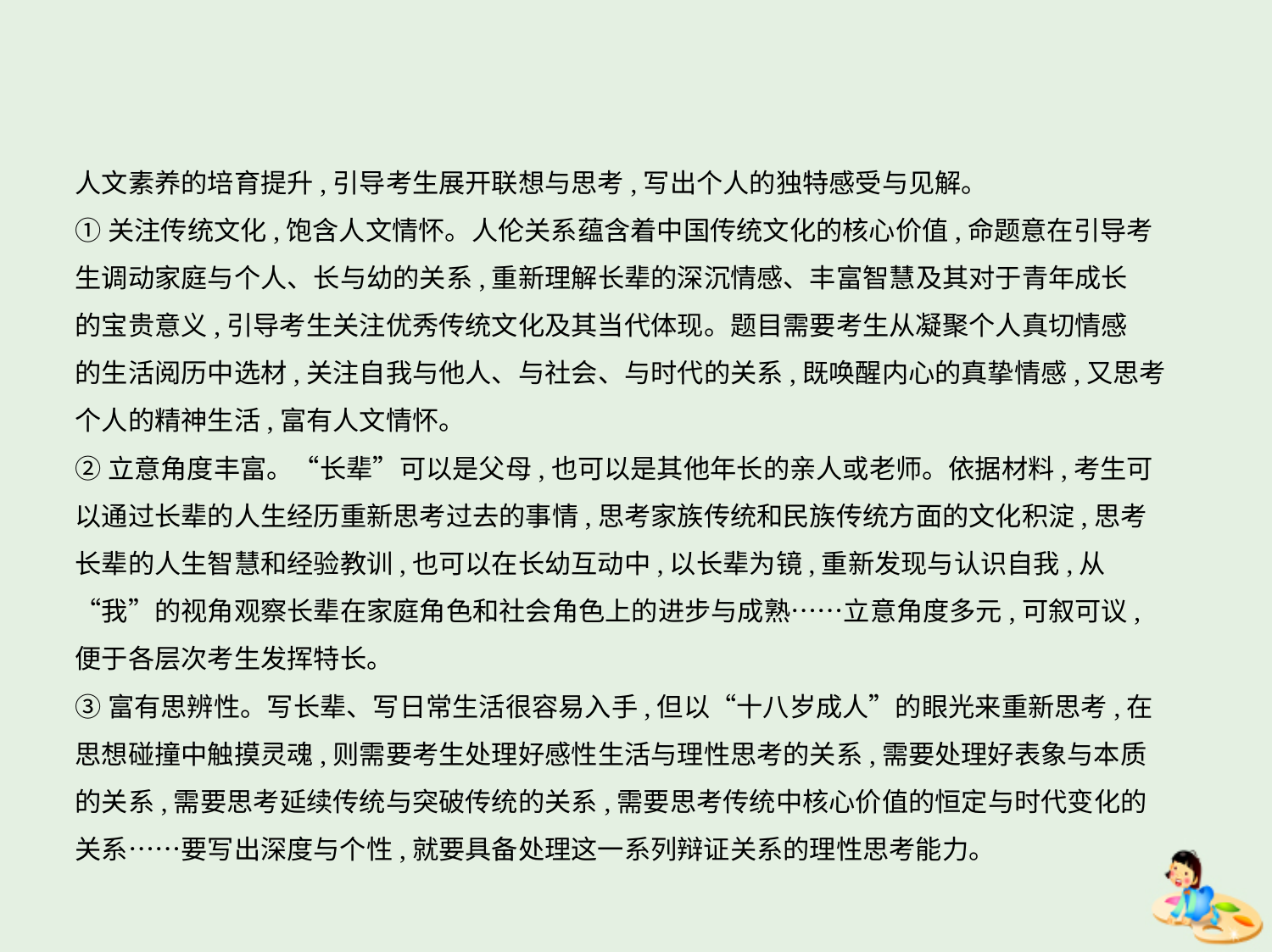

人文素养的培育提升,引导考生展开联想与思考,写出个人的独特感受与见解。
①关注传统文化,饱含人文情怀。人伦关系蕴含着中国传统文化的核心价值,命题意在引导考
生调动家庭与个人、长与幼的关系,重新理解长辈的深沉情感、丰富智慧及其对于青年成长
的宝贵意义,引导考生关注优秀传统文化及其当代体现。题目需要考生从凝聚个人真切情感
的生活阅历中选材,关注自我与他人、与社会、与时代的关系,既唤醒内心的真挚情感,又思考
个人的精神生活,富有人文情怀。
②立意角度丰富。“长辈”可以是父母,也可以是其他年长的亲人或老师。依据材料,考生可
以通过长辈的人生经历重新思考过去的事情,思考家族传统和民族传统方面的文化积淀,思考
长辈的人生智慧和经验教训,也可以在长幼互动中,以长辈为镜,重新发现与认识自我,从
“我”的视角观察长辈在家庭角色和社会角色上的进步与成熟……立意角度多元,可叙可议,
便于各层次考生发挥特长。
③富有思辨性。写长辈、写日常生活很容易入手,但以“十八岁成人”的眼光来重新思考,在
思想碰撞中触摸灵魂,则需要考生处理好感性生活与理性思考的关系,需要处理好表象与本质
的关系,需要思考延续传统与突破传统的关系,需要思考传统中核心价值的恒定与时代变化的
关系……要写出深度与个性,就要具备处理这一系列辩证关系的理性思考能力。